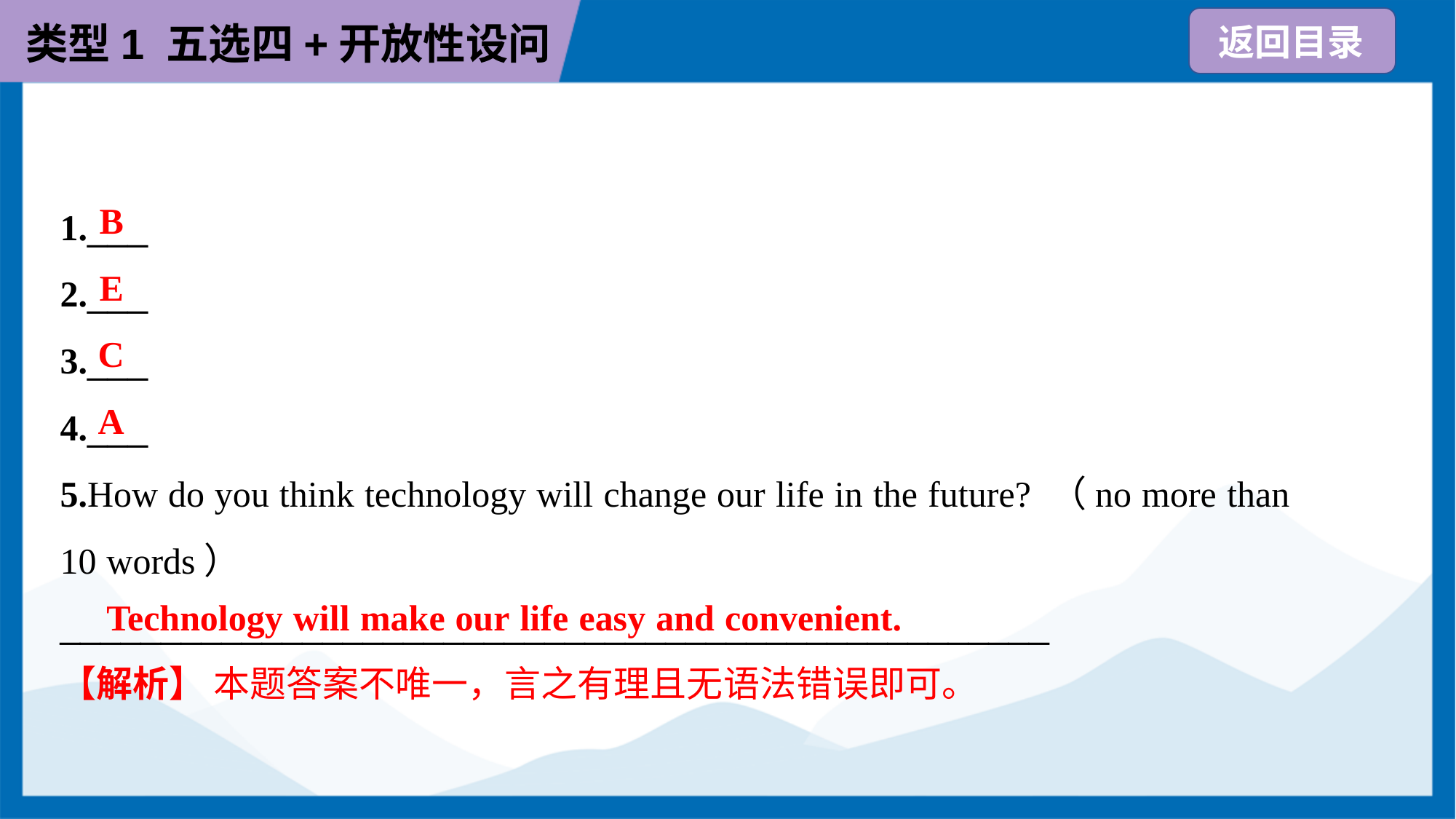

B
1.___
2.___
3.___
4.___
5.How do you think technology will change our life in the future? （no more than
10 words）
_________________________________________________
E
C
A
Technology will make our life easy and convenient.
【解析】 本题答案不唯一，言之有理且无语法错误即可。